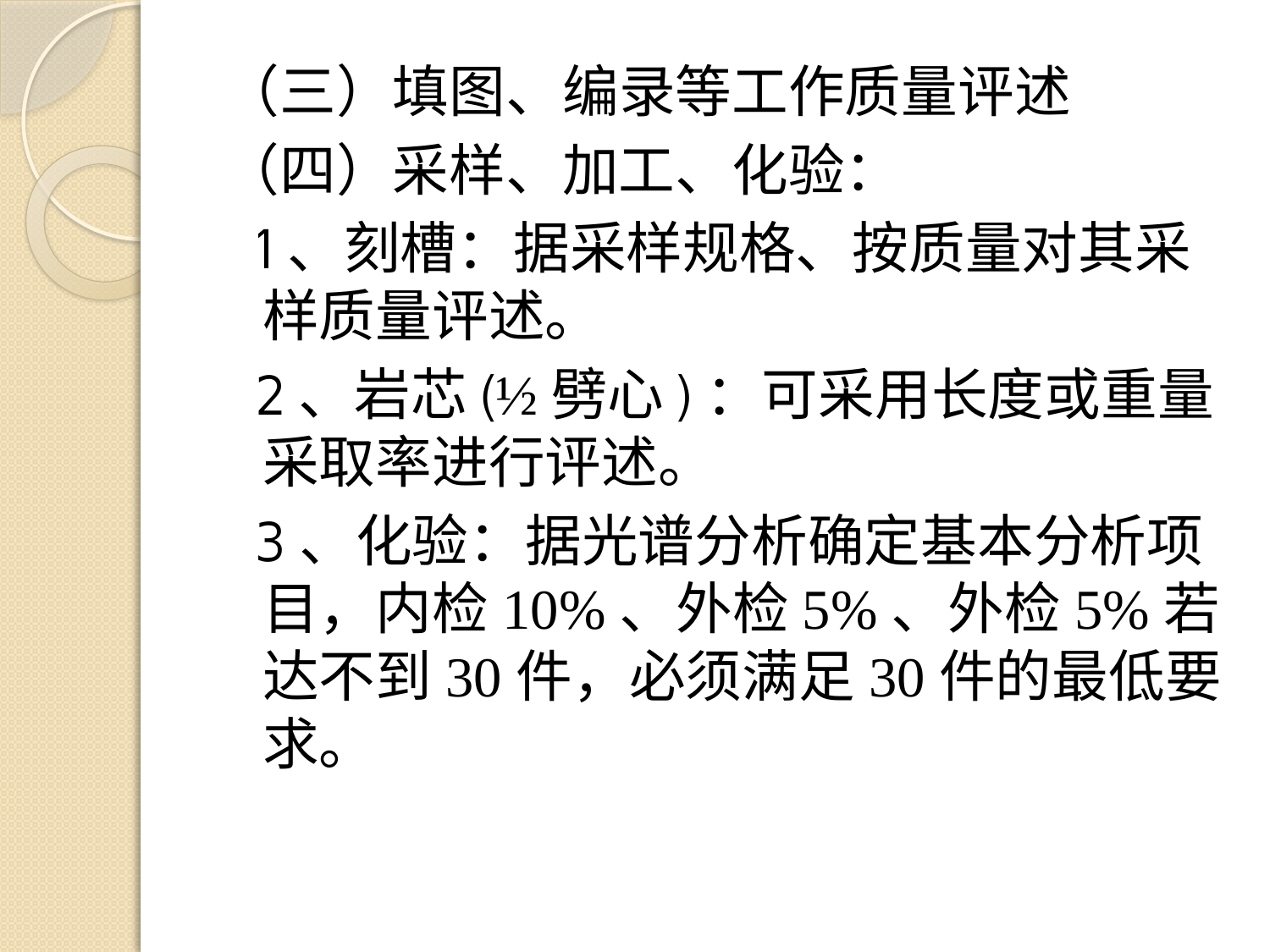

（三）填图、编录等工作质量评述
（四）采样、加工、化验：
  1、刻槽：据采样规格、按质量对其采样质量评述。
  2、岩芯(½劈心)：可采用长度或重量采取率进行评述。
  3、化验：据光谱分析确定基本分析项目，内检10%、外检5%、外检5%若达不到30件，必须满足30件的最低要求。